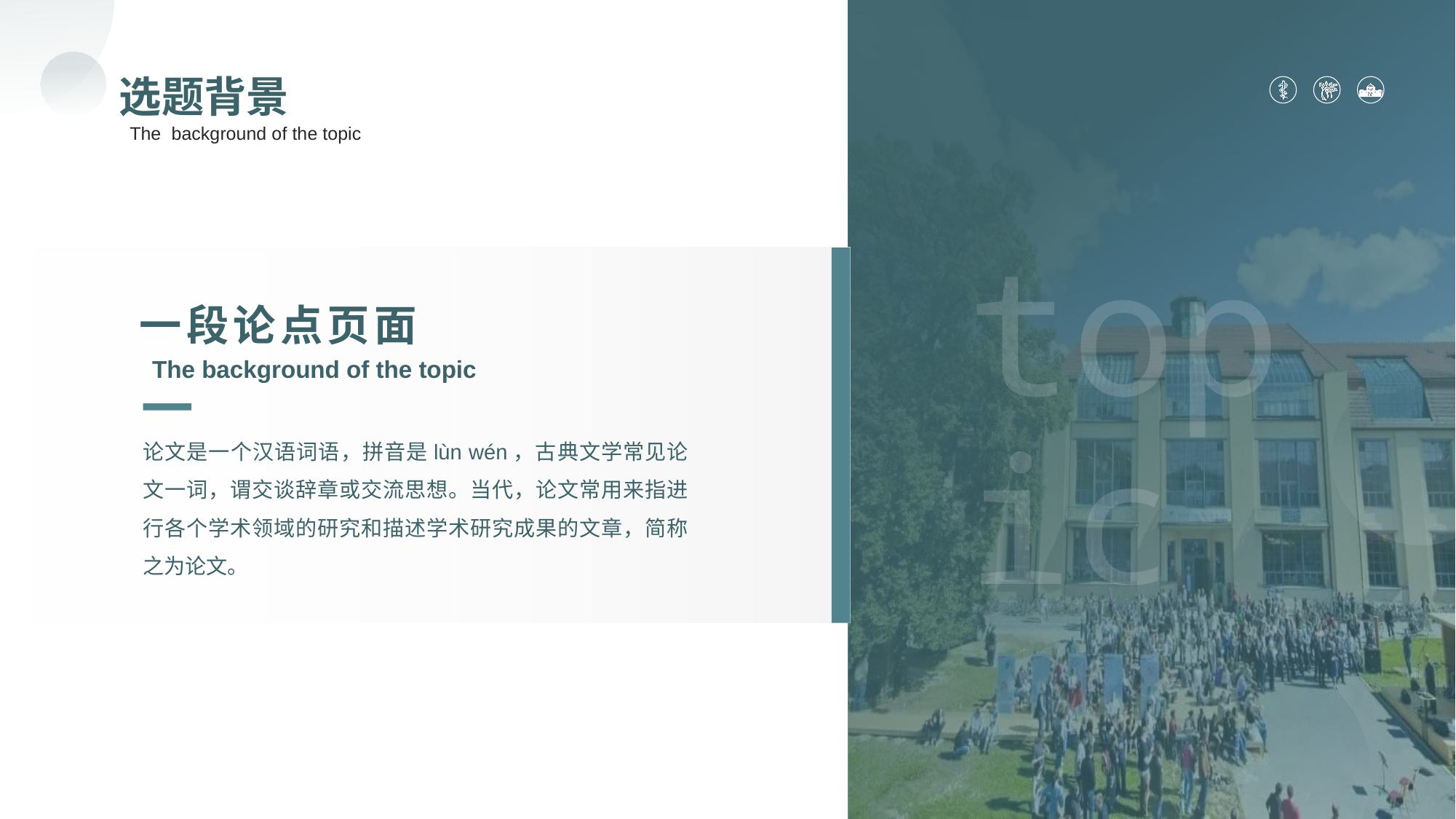

https://www.ypppt.com/

选题背景
The  background of the topic

topic

一段论点页面
The background of the topic

论文是一个汉语词语，拼音是lùn wén，古典文学常见论文一词，谓交谈辞章或交流思想。当代，论文常用来指进行各个学术领域的研究和描述学术研究成果的文章，简称之为论文。